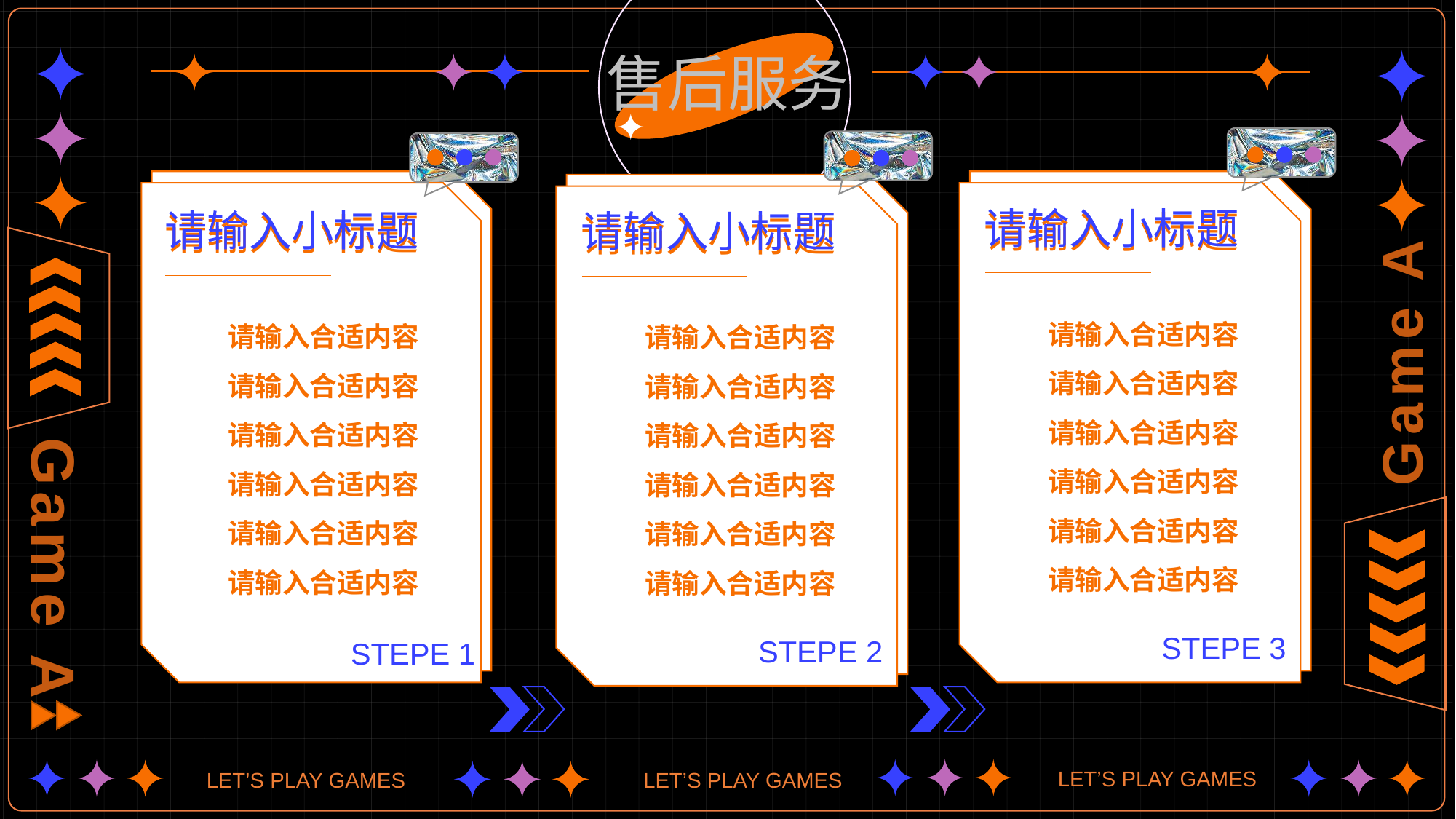

售后服务

请输入小标题
请输入小标题
请输入小标题
请输入小标题
请输入小标题
请输入小标题
请输入合适内容请输入合适内容
请输入合适内容请输入合适内容
请输入合适内容请输入合适内容

请输入合适内容请输入合适内容
请输入合适内容请输入合适内容
请输入合适内容请输入合适内容

请输入合适内容请输入合适内容
请输入合适内容请输入合适内容
请输入合适内容请输入合适内容

STEPE 3
STEPE 2
STEPE 1